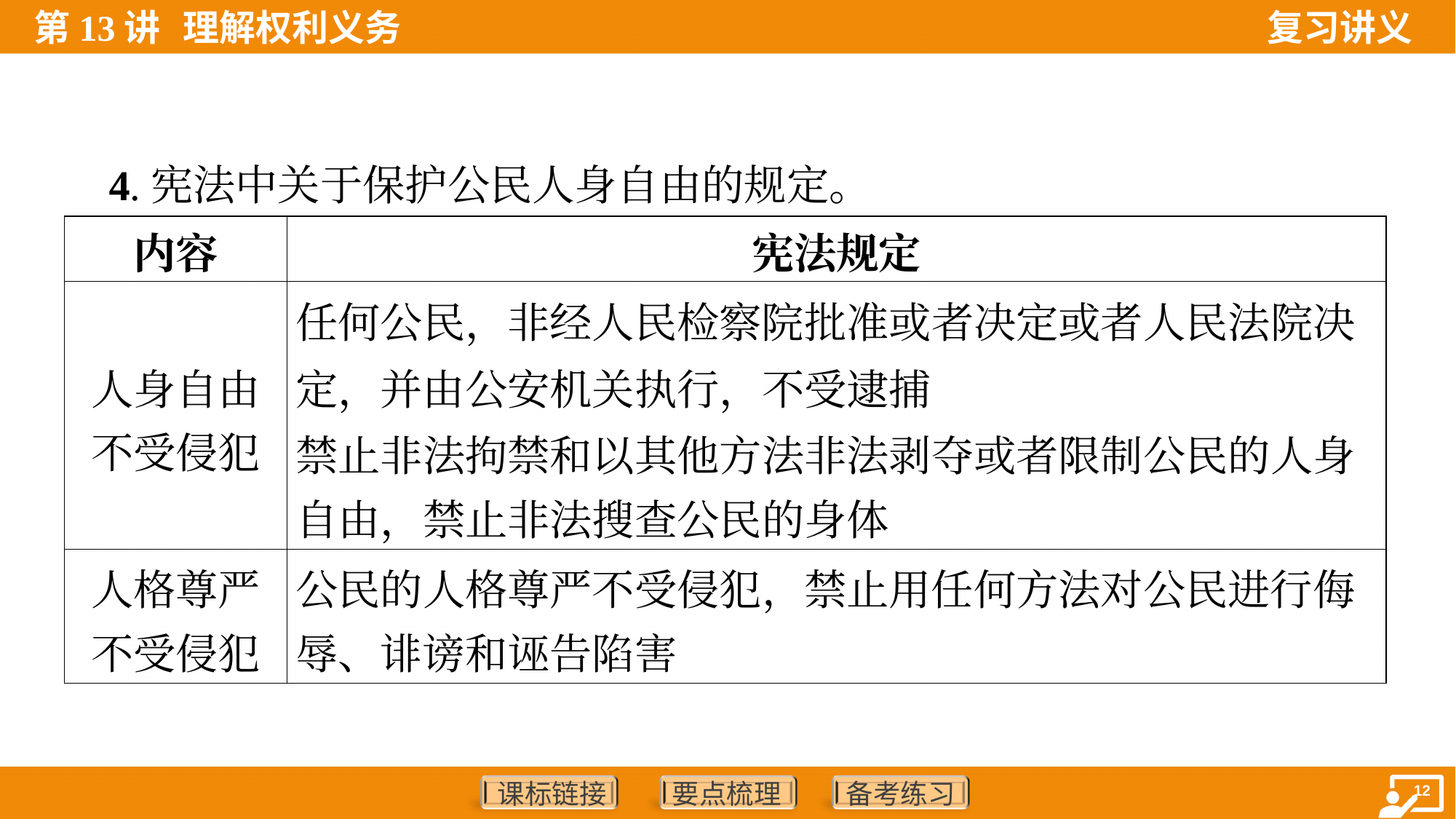

4.宪法中关于保护公民人身自由的规定。
| 内容 | 宪法规定 |
| --- | --- |
| 人身自由 不受侵犯 | 任何公民，非经人民检察院批准或者决定或者人民法院决 定，并由公安机关执行，不受逮捕 禁止非法拘禁和以其他方法非法剥夺或者限制公民的人身 自由，禁止非法搜查公民的身体 |
| 人格尊严 不受侵犯 | 公民的人格尊严不受侵犯，禁止用任何方法对公民进行侮 辱、诽谤和诬告陷害 |